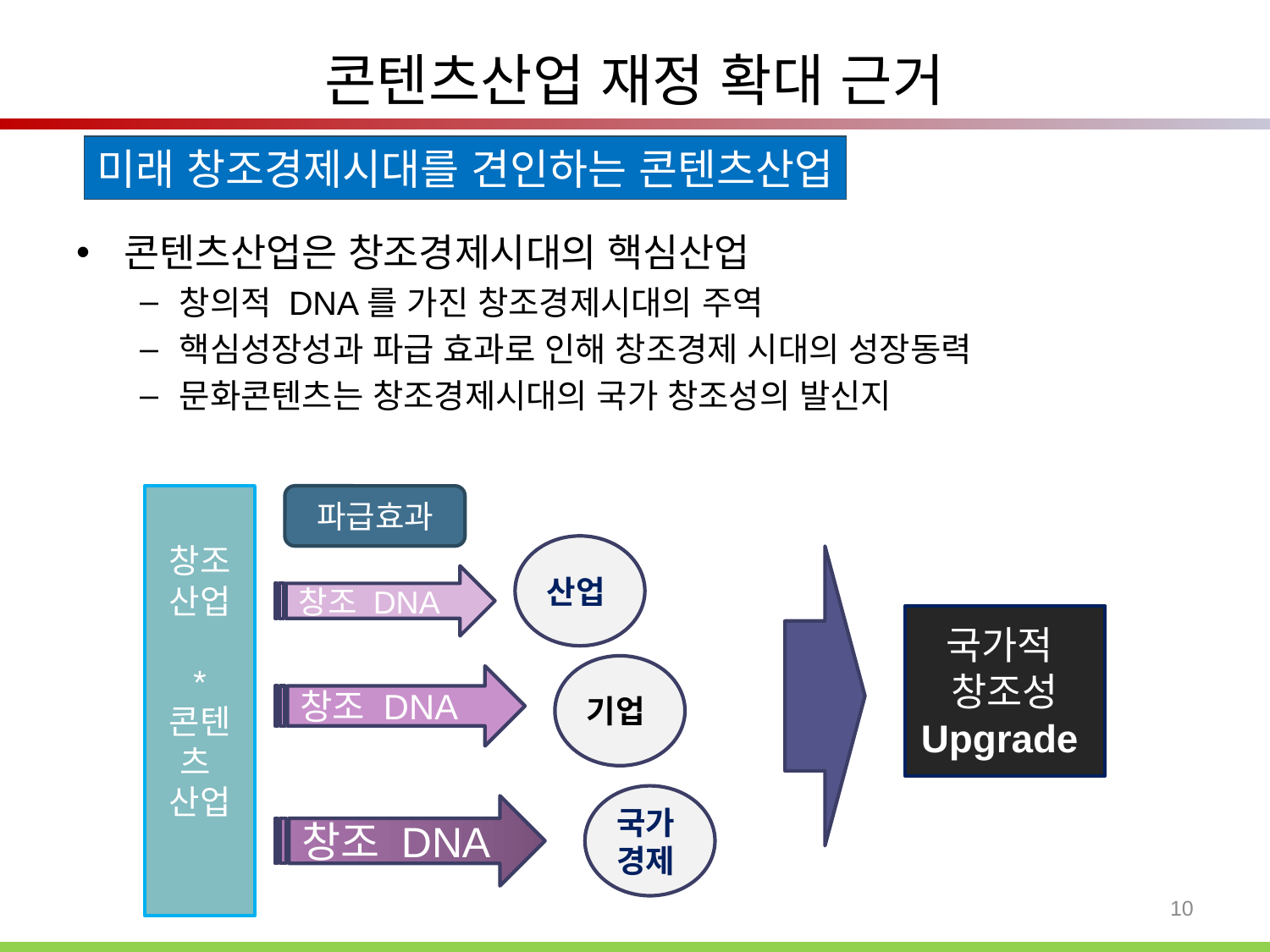

# 콘텐츠산업 재정 확대 근거
미래 창조경제시대를 견인하는 콘텐츠산업
콘텐츠산업은 창조경제시대의 핵심산업
창의적 DNA를 가진 창조경제시대의 주역
핵심성장성과 파급 효과로 인해 창조경제 시대의 성장동력
문화콘텐츠는 창조경제시대의 국가 창조성의 발신지

창조산업

*
콘텐츠  산업

 파급효과
산업

창조 DNA
국가적
창조성
Upgrade
기업
창조 DNA
국가경제
창조 DNA
10